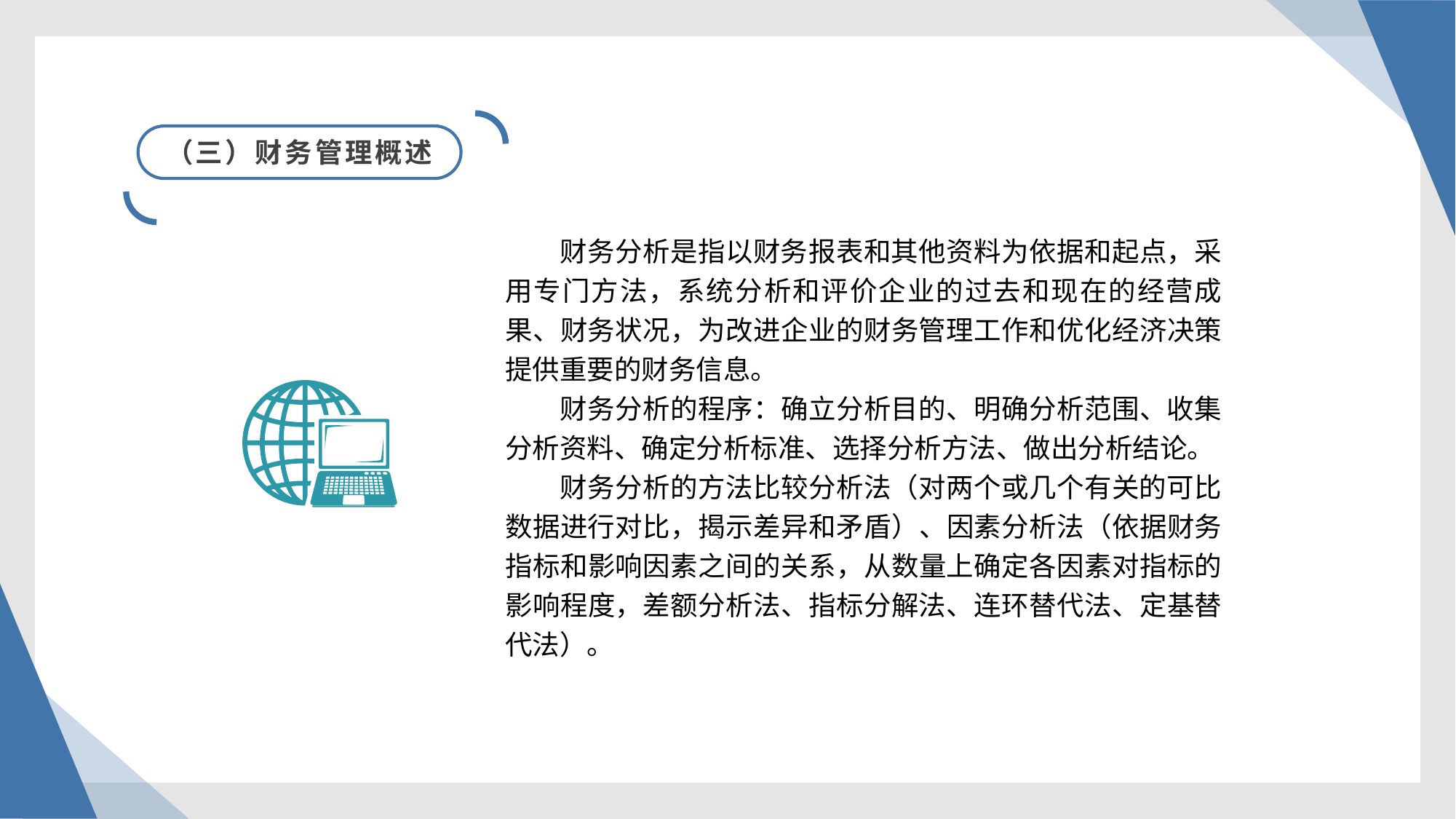

（三）财务管理概述

财务分析是指以财务报表和其他资料为依据和起点，采用专门方法，系统分析和评价企业的过去和现在的经营成果、财务状况，为改进企业的财务管理工作和优化经济决策提供重要的财务信息。
财务分析的程序：确立分析目的、明确分析范围、收集分析资料、确定分析标准、选择分析方法、做出分析结论。
财务分析的方法比较分析法（对两个或几个有关的可比数据进行对比，揭示差异和矛盾）、因素分析法（依据财务指标和影响因素之间的关系，从数量上确定各因素对指标的影响程度，差额分析法、指标分解法、连环替代法、定基替代法）。